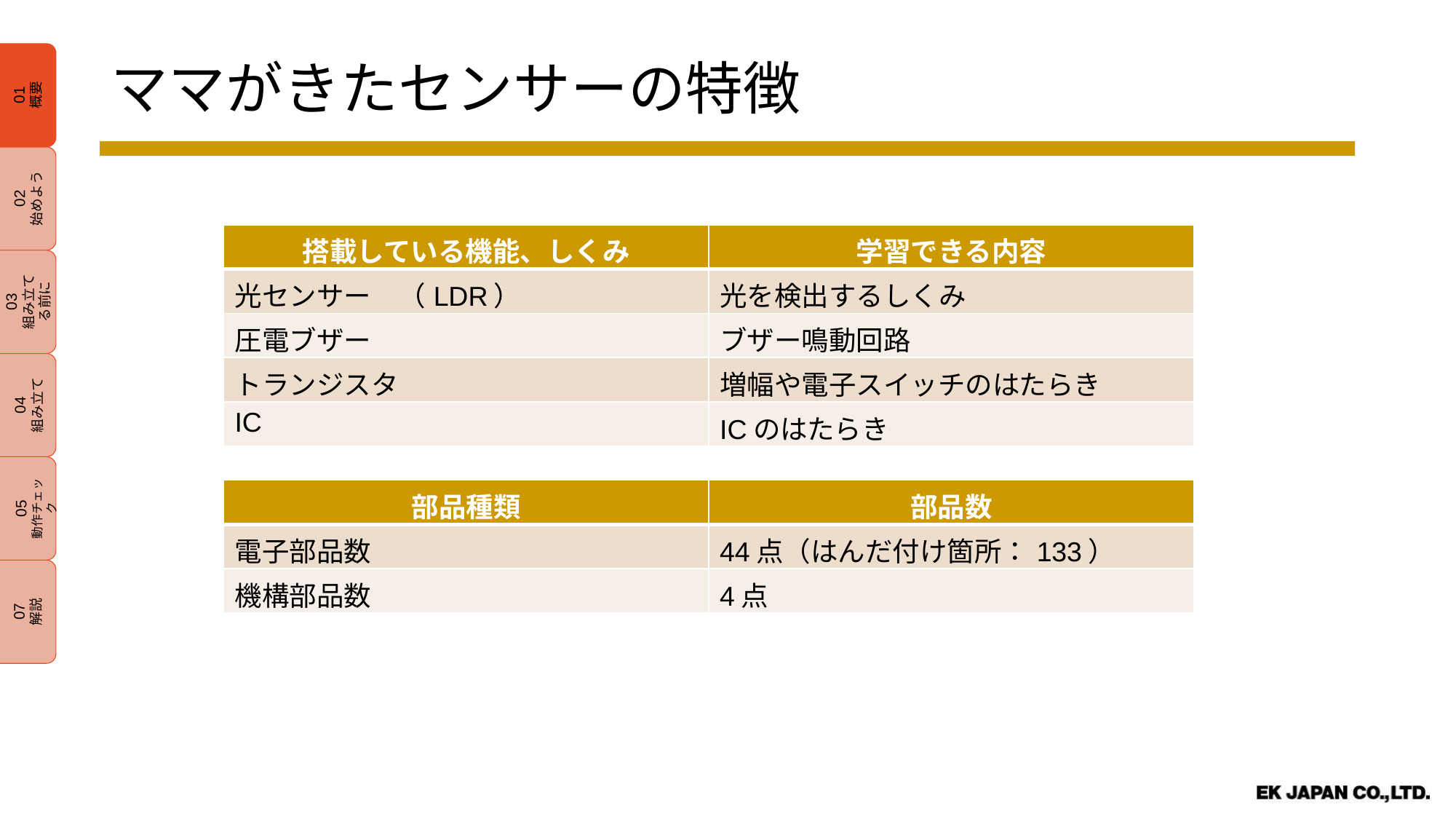

01
概要

02
始めよう
03
組み立てる前に

04
組み立て

05
動作チェック

07
解説
ママがきたセンサーの特徴
| 搭載している機能、しくみ | 学習できる内容 |
| --- | --- |
| 光センサー　（LDR） | 光を検出するしくみ |
| 圧電ブザー | ブザー鳴動回路 |
| トランジスタ | 増幅や電子スイッチのはたらき |
| IC | ICのはたらき |
| 部品種類 | 部品数 |
| --- | --- |
| 電子部品数 | 44点（はんだ付け箇所：133） |
| 機構部品数 | 4点 |